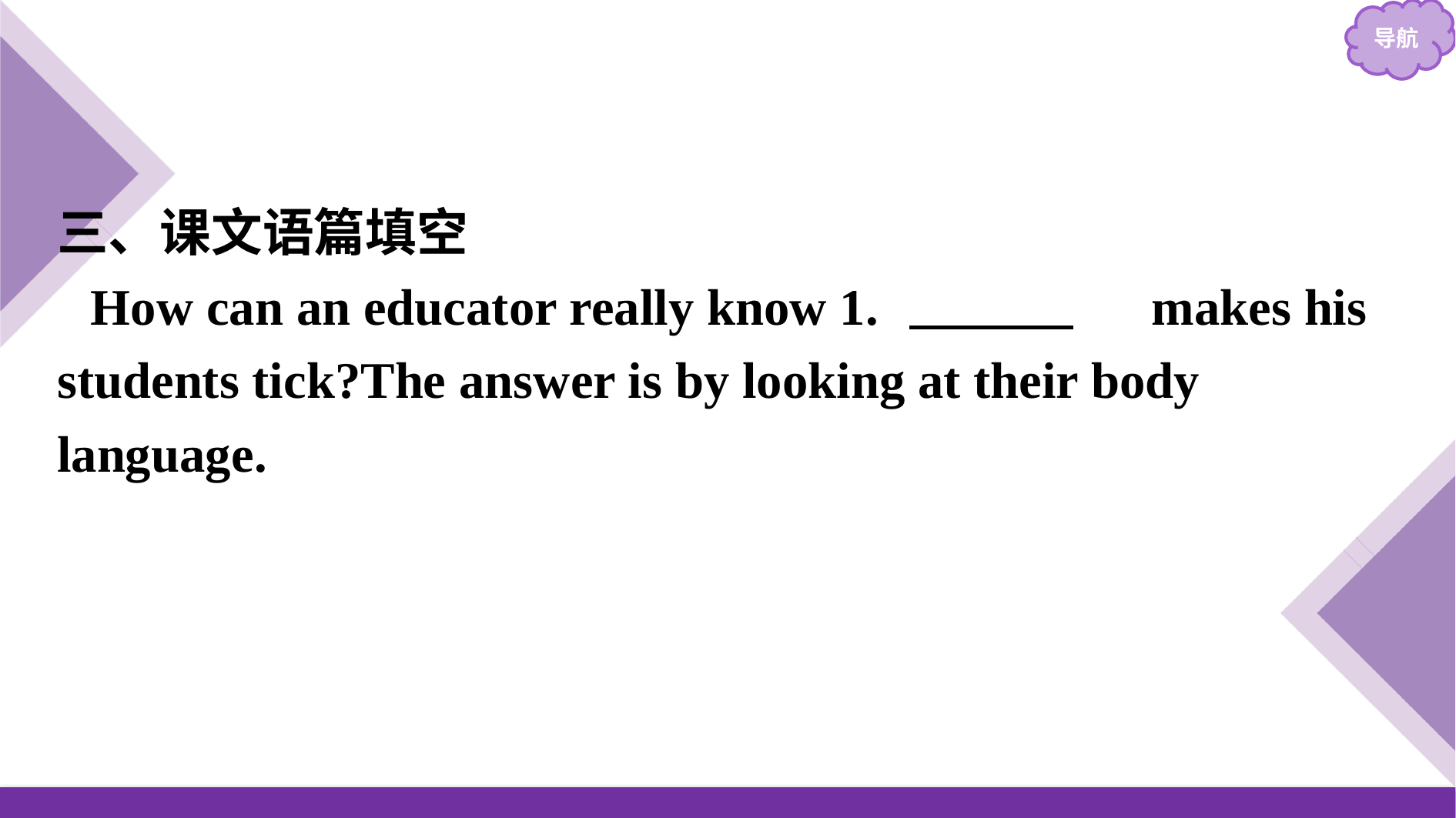

三、课文语篇填空
How can an educator really know 1.　what　 makes his students tick?The answer is by looking at their body language.